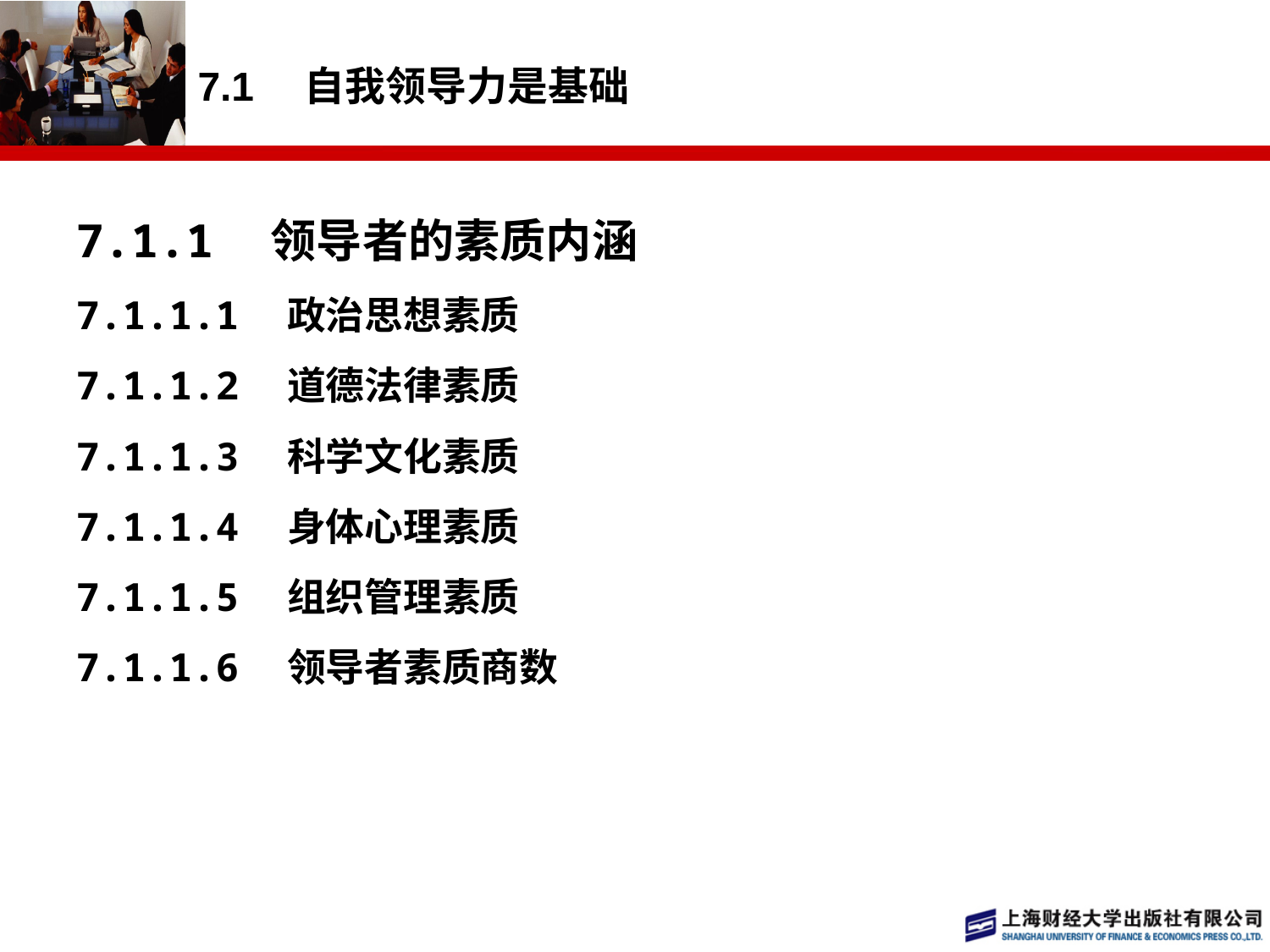

# 7.1　自我领导力是基础
7.1.1　领导者的素质内涵
7.1.1.1　政治思想素质
7.1.1.2　道德法律素质
7.1.1.3　科学文化素质
7.1.1.4　身体心理素质
7.1.1.5　组织管理素质
7.1.1.6　领导者素质商数